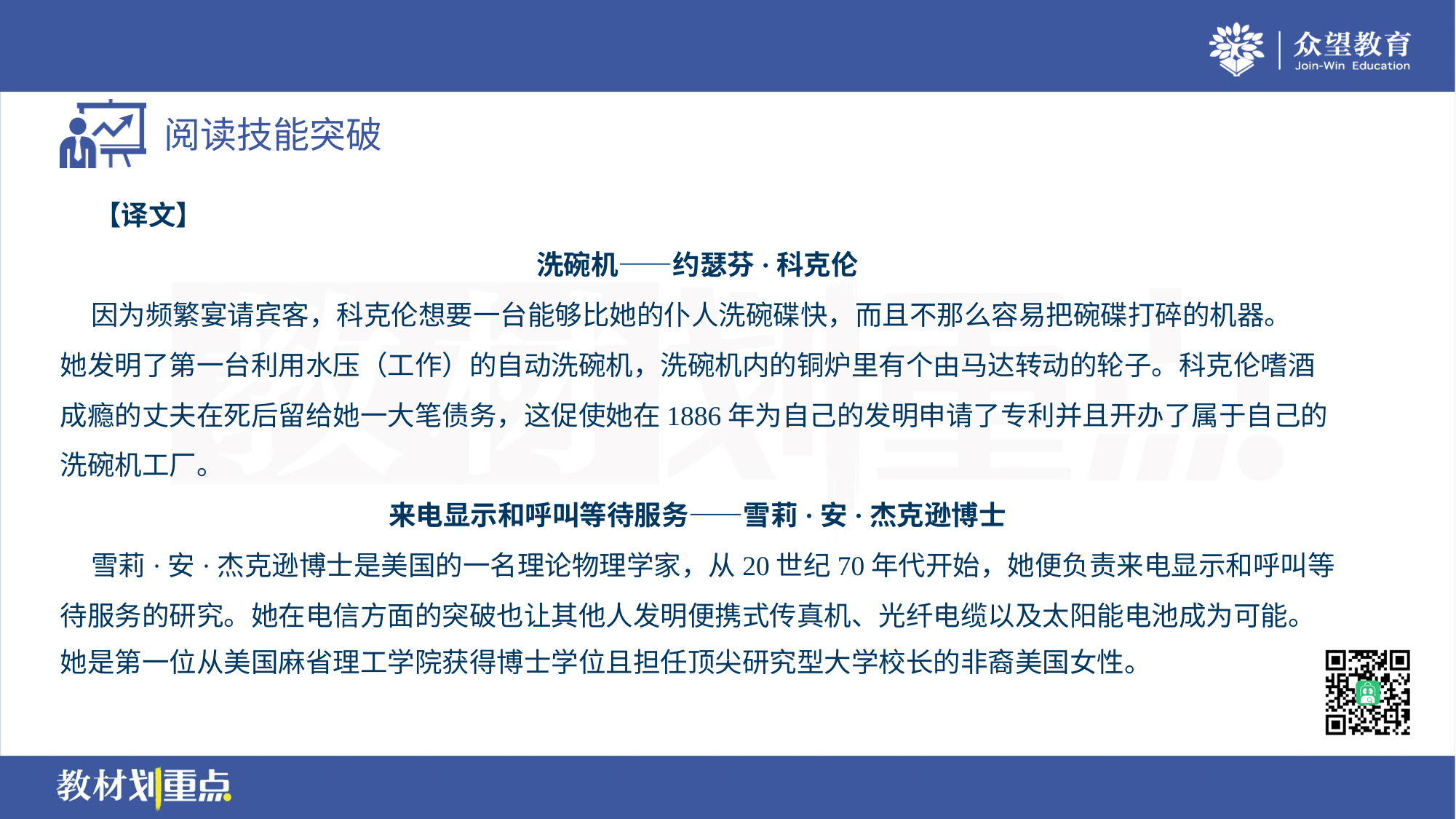

【译文】
洗碗机——约瑟芬·科克伦
    因为频繁宴请宾客，科克伦想要一台能够比她的仆人洗碗碟快，而且不那么容易把碗碟打碎的机器。
她发明了第一台利用水压（工作）的自动洗碗机，洗碗机内的铜炉里有个由马达转动的轮子。科克伦嗜酒
成瘾的丈夫在死后留给她一大笔债务，这促使她在1886年为自己的发明申请了专利并且开办了属于自己的
洗碗机工厂。
来电显示和呼叫等待服务——雪莉·安·杰克逊博士
    雪莉·安·杰克逊博士是美国的一名理论物理学家，从20世纪70年代开始，她便负责来电显示和呼叫等
待服务的研究。她在电信方面的突破也让其他人发明便携式传真机、光纤电缆以及太阳能电池成为可能。
她是第一位从美国麻省理工学院获得博士学位且担任顶尖研究型大学校长的非裔美国女性。